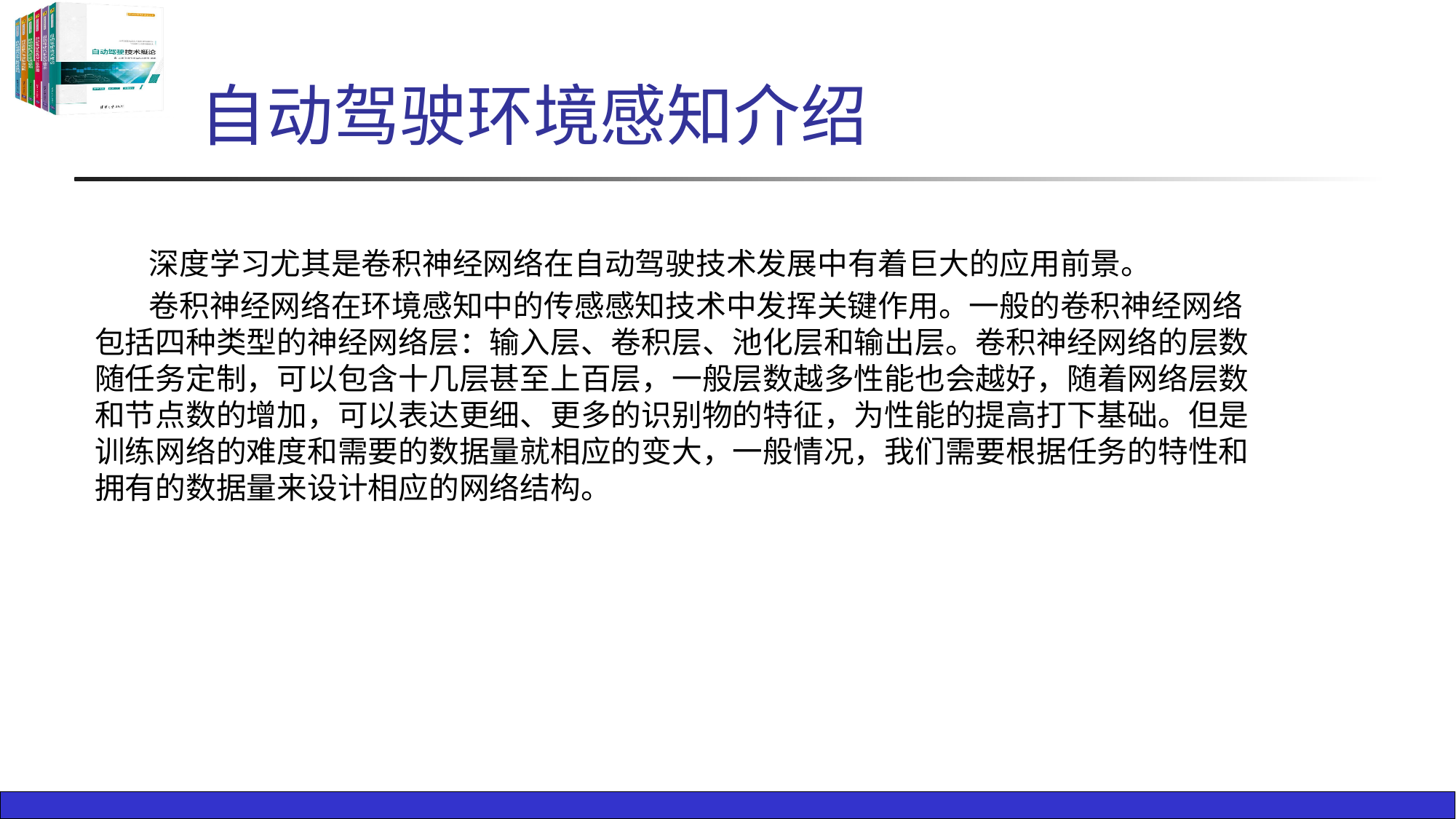

# 自动驾驶环境感知介绍
       深度学习尤其是卷积神经网络在自动驾驶技术发展中有着巨大的应用前景。
       卷积神经网络在环境感知中的传感感知技术中发挥关键作用。一般的卷积神经网络包括四种类型的神经网络层：输入层、卷积层、池化层和输出层。卷积神经网络的层数随任务定制，可以包含十几层甚至上百层，一般层数越多性能也会越好，随着网络层数和节点数的增加，可以表达更细、更多的识别物的特征，为性能的提高打下基础。但是训练网络的难度和需要的数据量就相应的变大，一般情况，我们需要根据任务的特性和拥有的数据量来设计相应的网络结构。